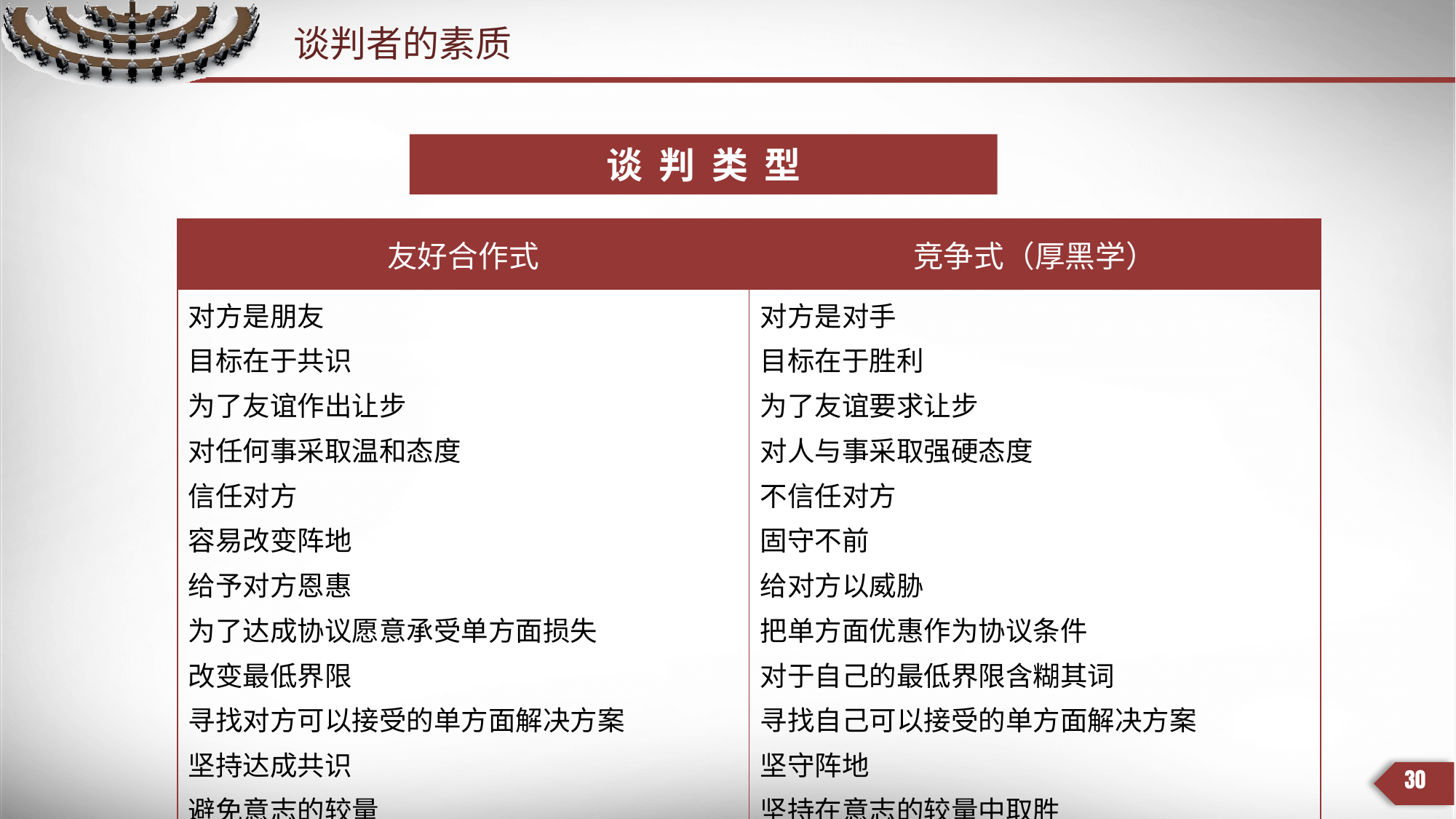

谈判者的素质
谈  判  类  型
| 友好合作式 | 竞争式（厚黑学） |
| --- | --- |
| 对方是朋友 目标在于共识 为了友谊作出让步 对任何事采取温和态度 信任对方 容易改变阵地 给予对方恩惠 为了达成协议愿意承受单方面损失 改变最低界限 寻找对方可以接受的单方面解决方案 坚持达成共识 避免意志的较量 迫于压力而妥协 | 对方是对手 目标在于胜利 为了友谊要求让步 对人与事采取强硬态度 不信任对方 固守不前 给对方以威胁 把单方面优惠作为协议条件 对于自己的最低界限含糊其词 寻找自己可以接受的单方面解决方案 坚守阵地 坚持在意志的较量中取胜 给对方施加压力 |
30